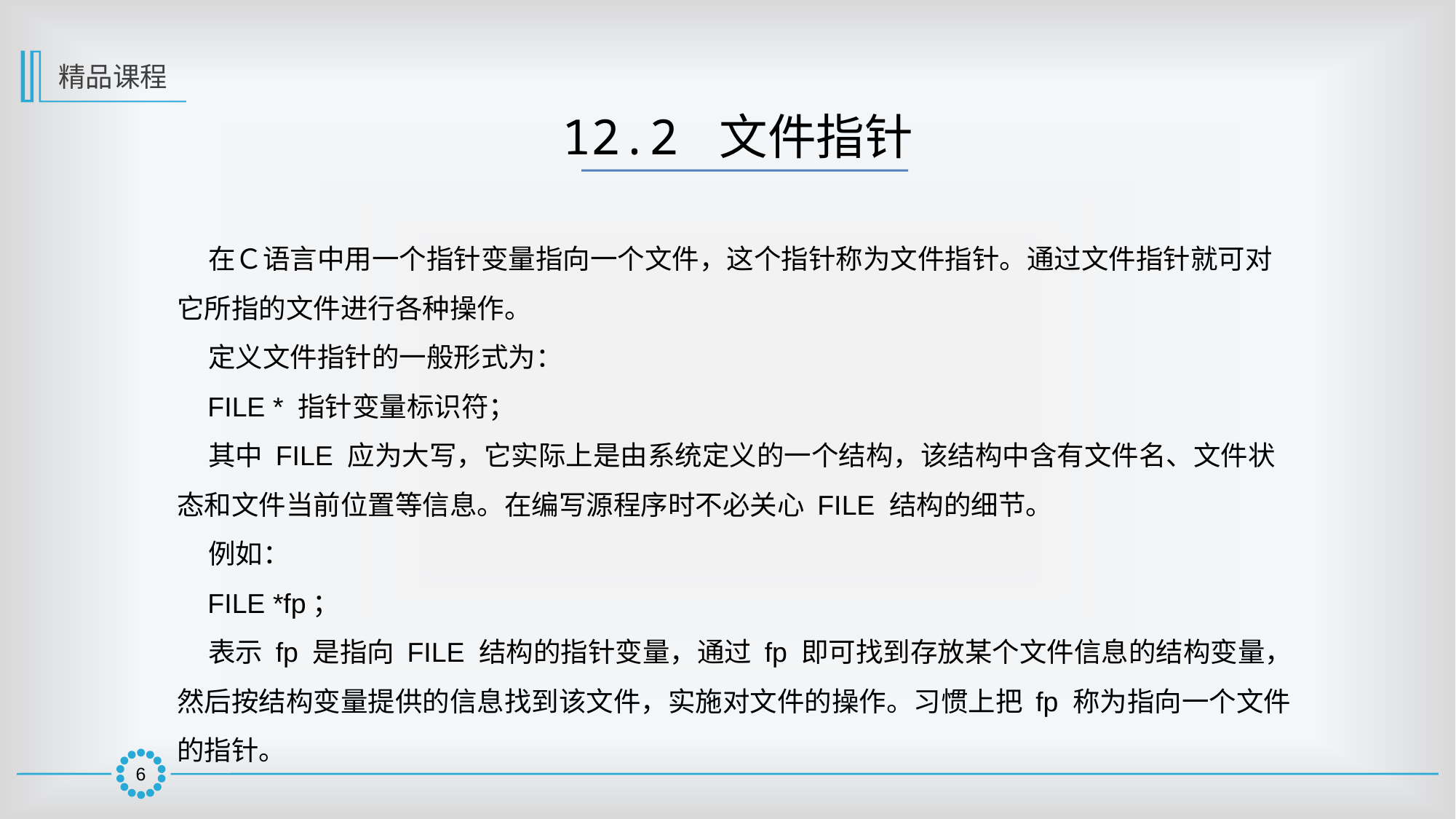

精品课程
12.2 文件指针

    在Ｃ语言中用一个指针变量指向一个文件，这个指针称为文件指针。通过文件指针就可对它所指的文件进行各种操作。
    定义文件指针的一般形式为：
    FILE * 指针变量标识符；
    其中 FILE 应为大写，它实际上是由系统定义的一个结构，该结构中含有文件名、文件状态和文件当前位置等信息。在编写源程序时不必关心 FILE 结构的细节。
    例如：
    FILE *fp；
    表示 fp 是指向 FILE 结构的指针变量，通过 fp 即可找到存放某个文件信息的结构变量，然后按结构变量提供的信息找到该文件，实施对文件的操作。习惯上把 fp 称为指向一个文件的指针。

6